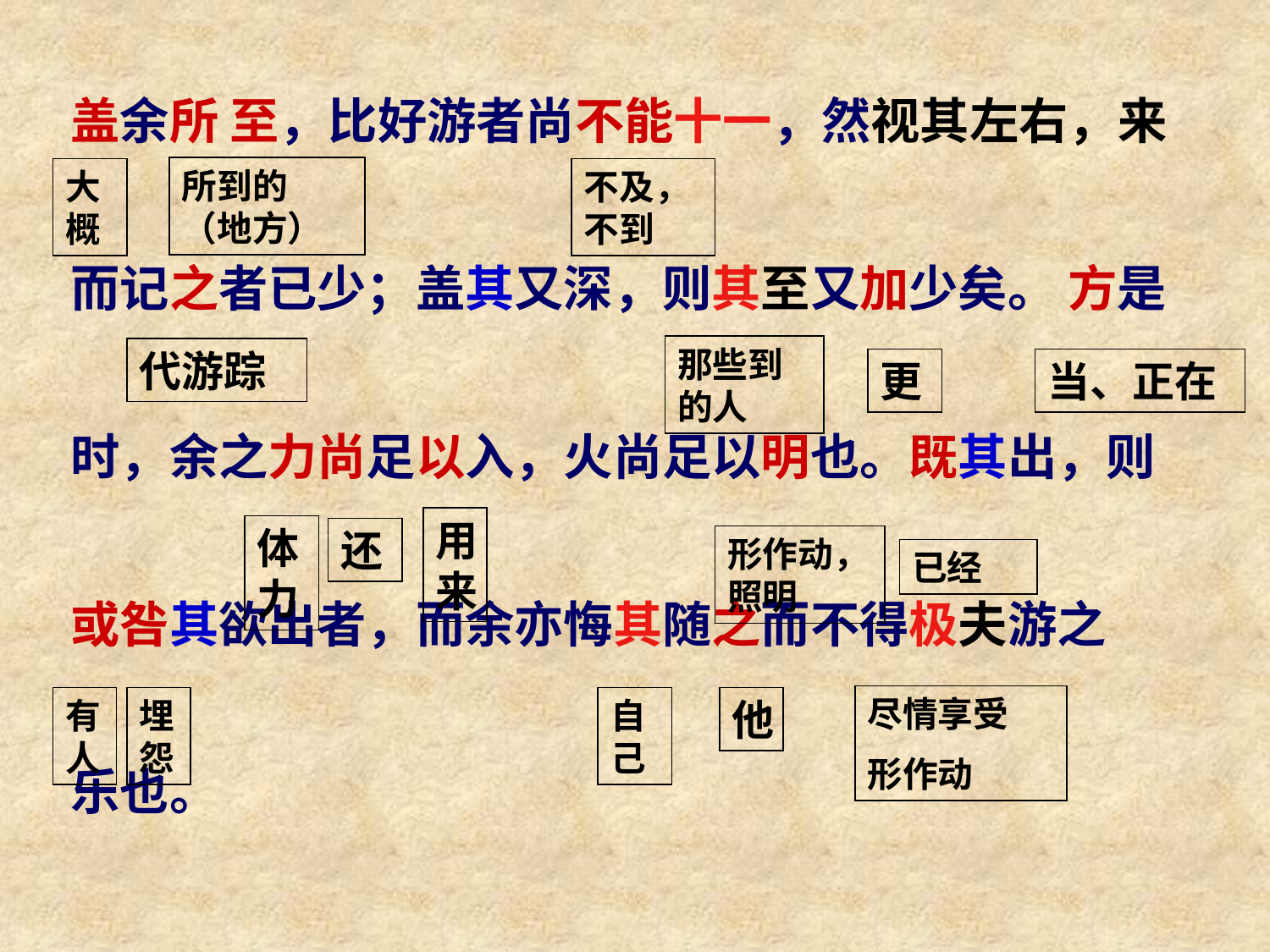

盖余所 至，比好游者尚不能十一，然视其左右，来

而记之者已少；盖其又深，则其至又加少矣。 方是

时，余之力尚足以入，火尚足以明也。既其出，则

或咎其欲出者，而余亦悔其随之而不得极夫游之

乐也。
所到的（地方）
大概
不及，不到
那些到的人
代游踪
更
当、正在
用来
体力
还
形作动，照明

已经
尽情享受
形作动
有人
埋怨
自己
他